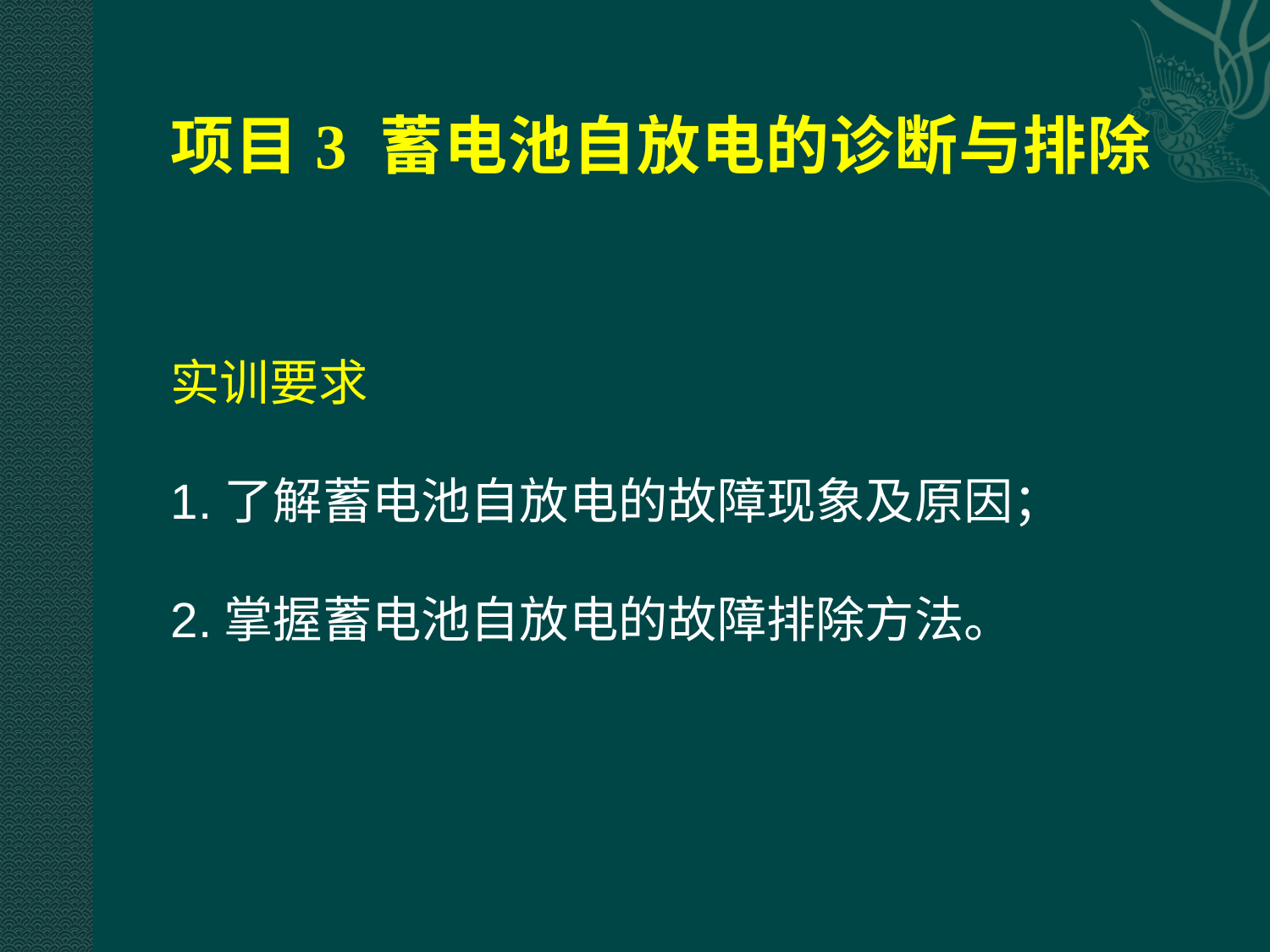

项目3 蓄电池自放电的诊断与排除
实训要求
1.了解蓄电池自放电的故障现象及原因；
2.掌握蓄电池自放电的故障排除方法。